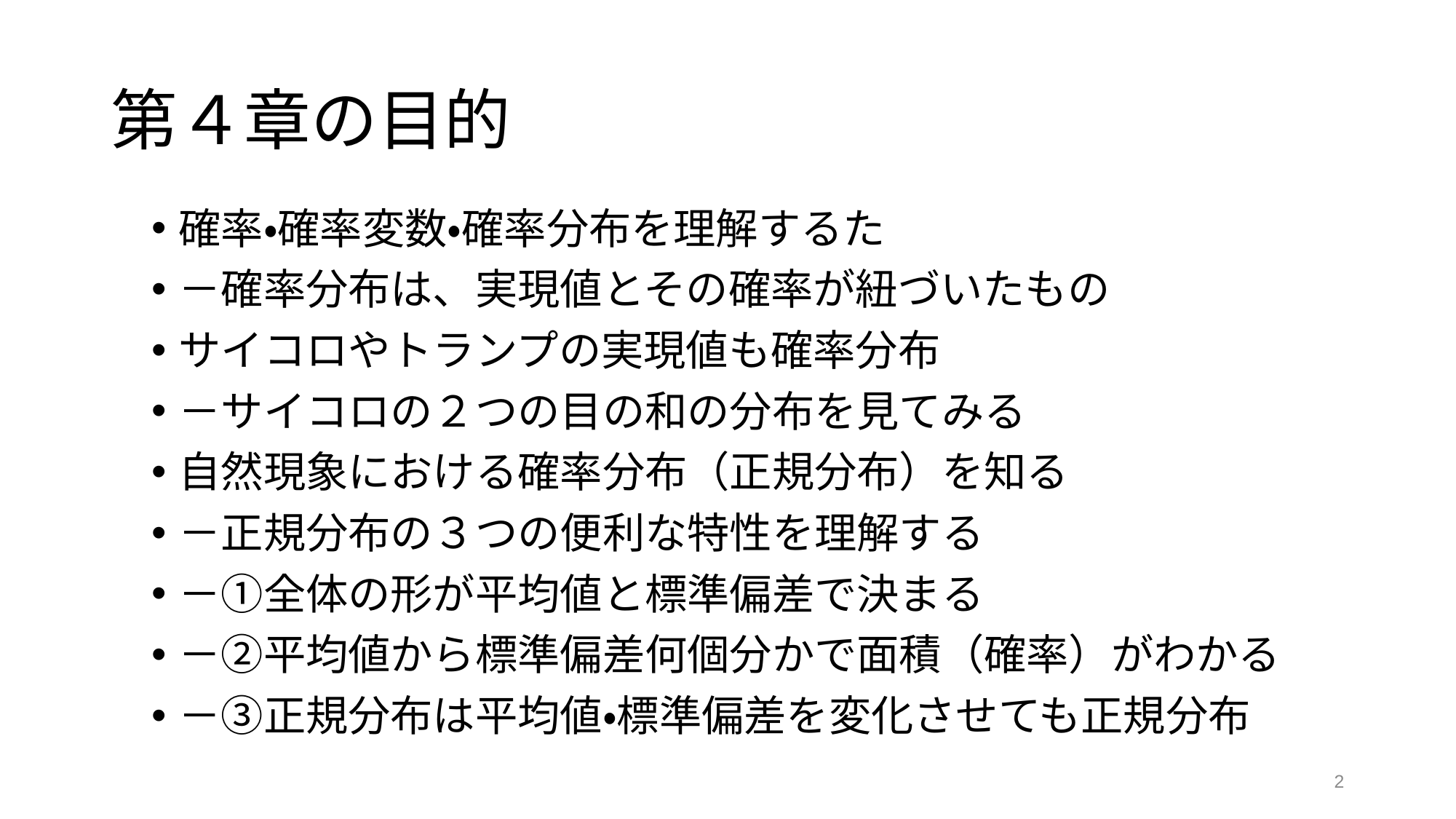

# 第４章の目的
確率・確率変数・確率分布を理解するた
－確率分布は、実現値とその確率が紐づいたもの
サイコロやトランプの実現値も確率分布
－サイコロの２つの目の和の分布を見てみる
自然現象における確率分布（正規分布）を知る
－正規分布の３つの便利な特性を理解する
－①全体の形が平均値と標準偏差で決まる
－②平均値から標準偏差何個分かで面積（確率）がわかる
－③正規分布は平均値・標準偏差を変化させても正規分布

2